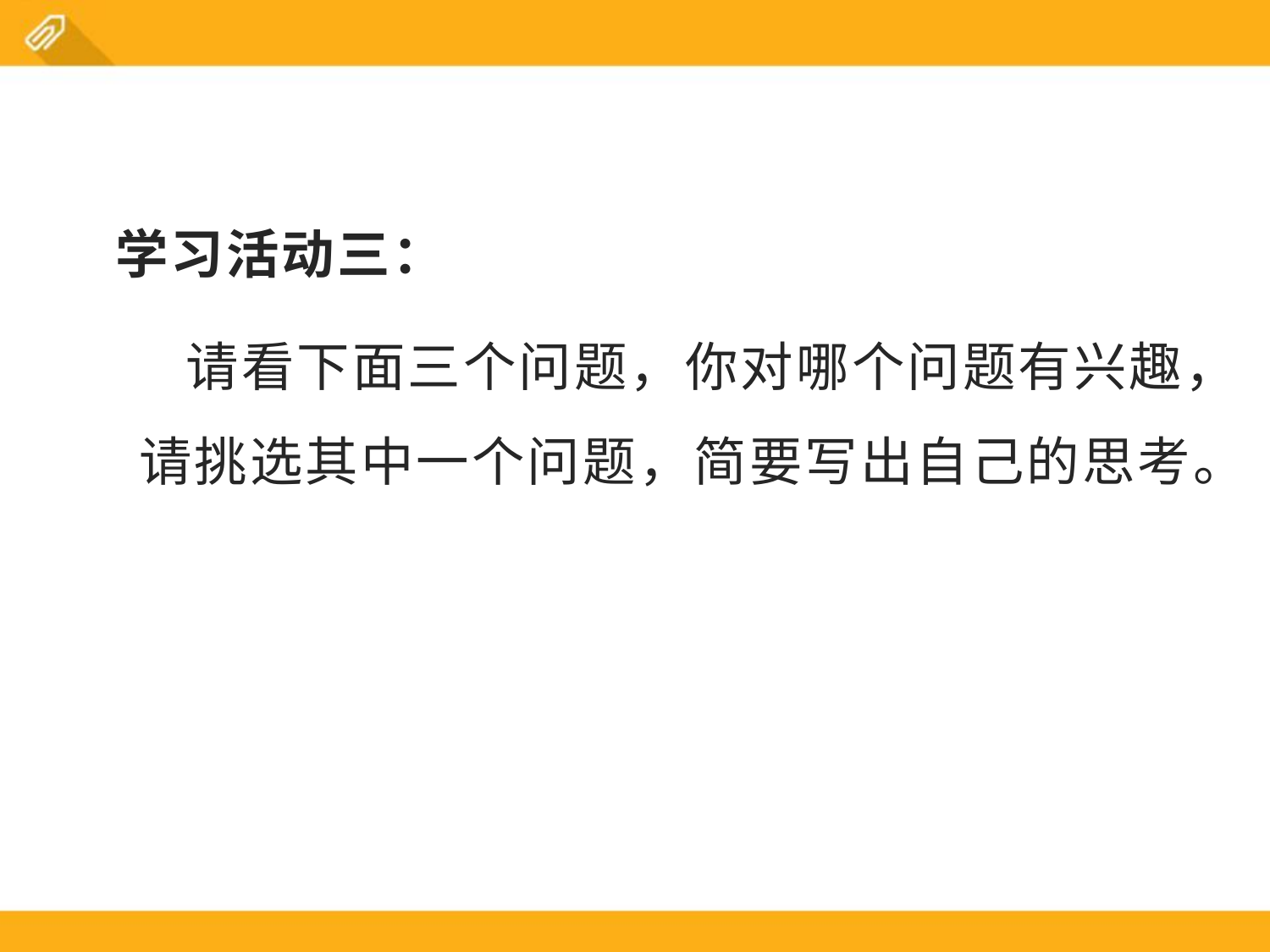

学习活动三：
    请看下面三个问题，你对哪个问题有兴趣，请挑选其中一个问题，简要写出自己的思考。